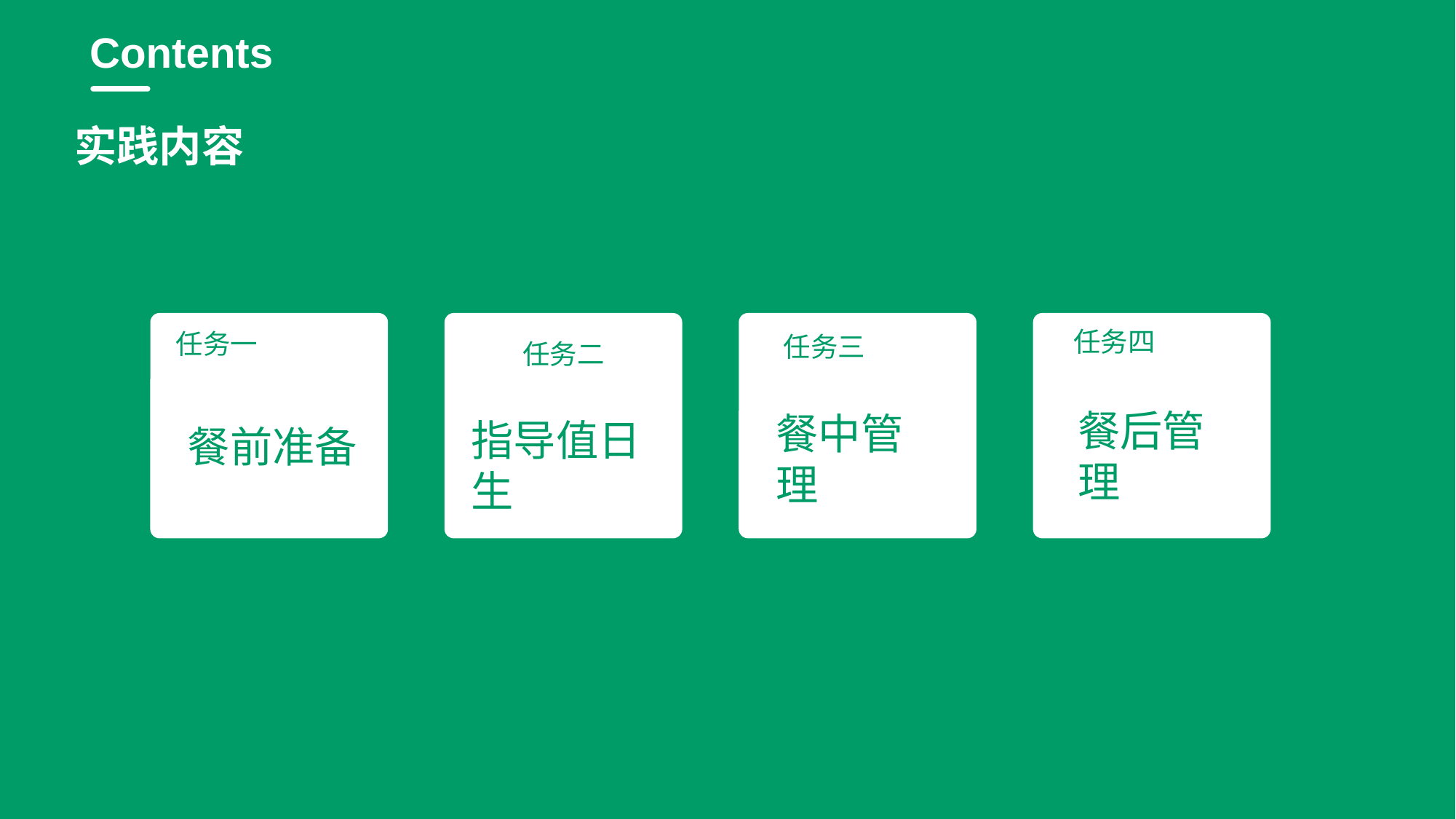

行业PPT模板http://www.1ppt.com/hangye/

Contents

实践内容

任务二
餐后管理
餐中管理
指导值日生
餐前准备

任务四
任务一
任务三